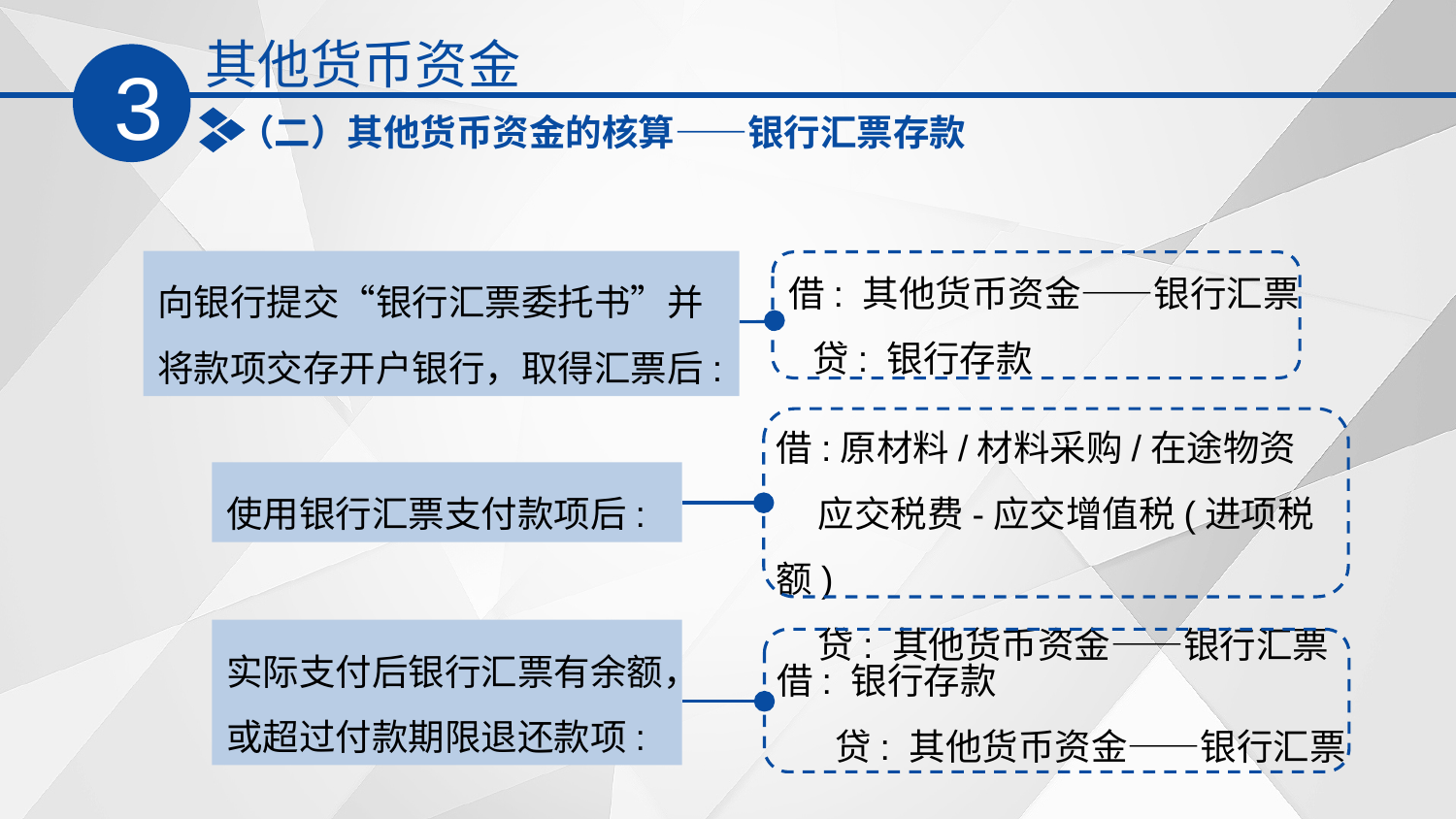

其他货币资金
3

（二）其他货币资金的核算——银行汇票存款

借: 其他货币资金——银行汇票     贷: 银行存款
向银行提交“银行汇票委托书”并将款项交存开户银行，取得汇票后:

借:原材料/材料采购/在途物资
    应交税费-应交增值税(进项税额)
    贷: 其他货币资金——银行汇票

使用银行汇票支付款项后:
实际支付后银行汇票有余额，或超过付款期限退还款项:

借: 银行存款
      贷: 其他货币资金——银行汇票